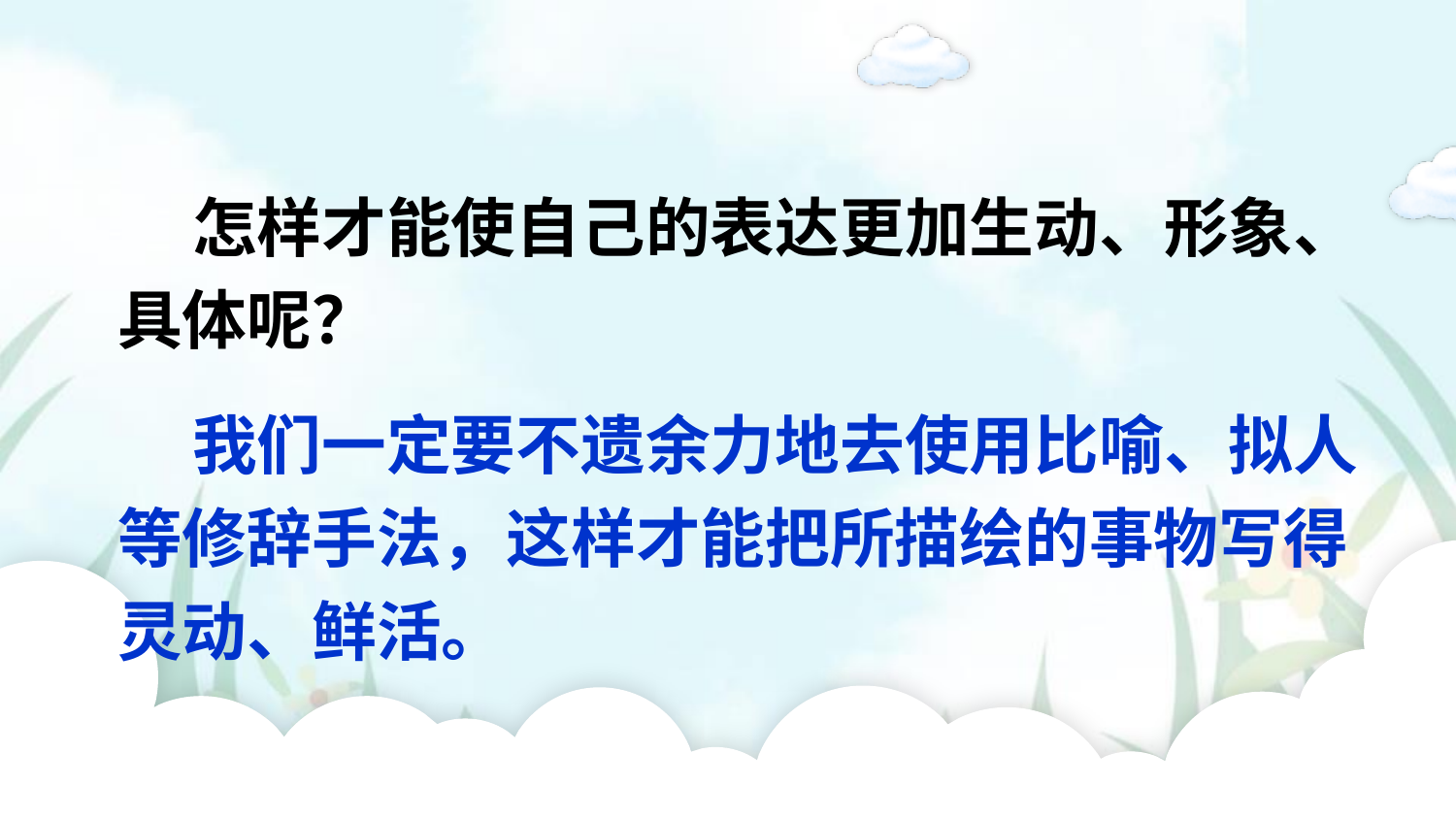

怎样才能使自己的表达更加生动、形象、具体呢？
    我们一定要不遗余力地去使用比喻、拟人等修辞手法，这样才能把所描绘的事物写得灵动、鲜活。